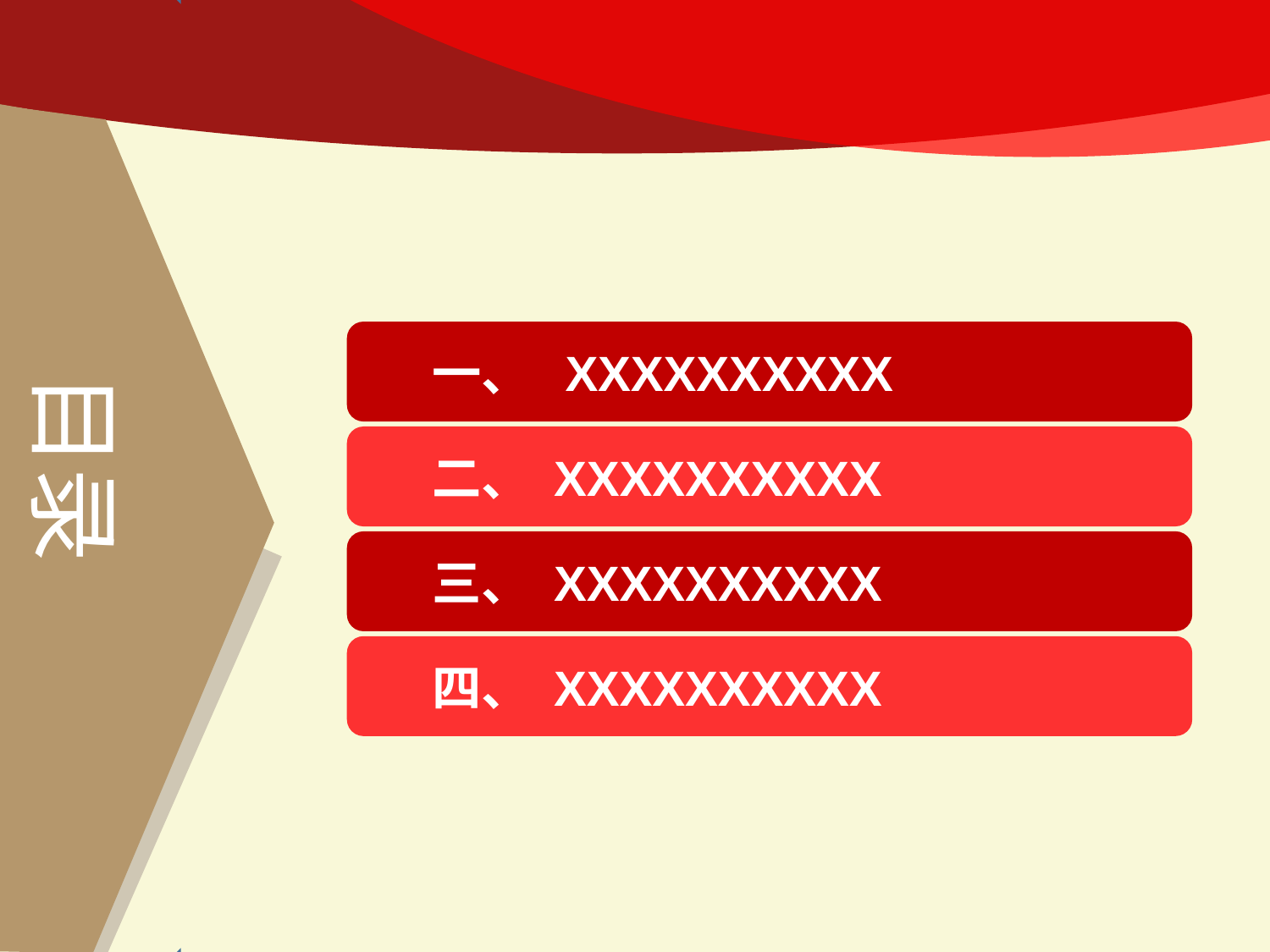

一、  XXXXXXXXXX
目录
     二、 XXXXXXXXXX

     三、 XXXXXXXXXX
     四、 XXXXXXXXXX